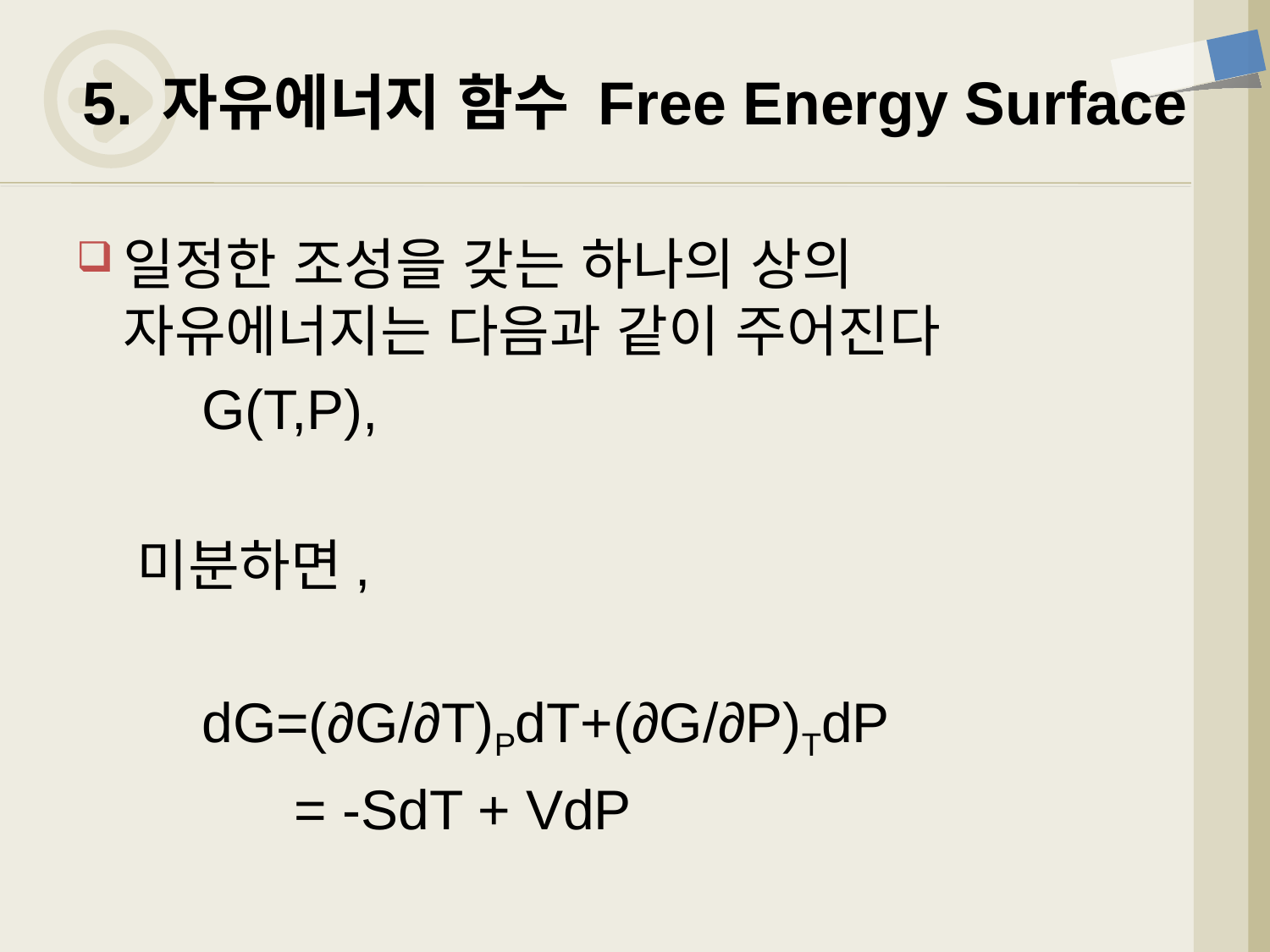

# 5. 자유에너지 함수 Free Energy Surface
일정한 조성을 갖는 하나의 상의 자유에너지는 다음과 같이 주어진다
	G(T,P),

   미분하면,

	dG=(∂G/∂T)PdT+(∂G/∂P)TdP
	      = -SdT + VdP